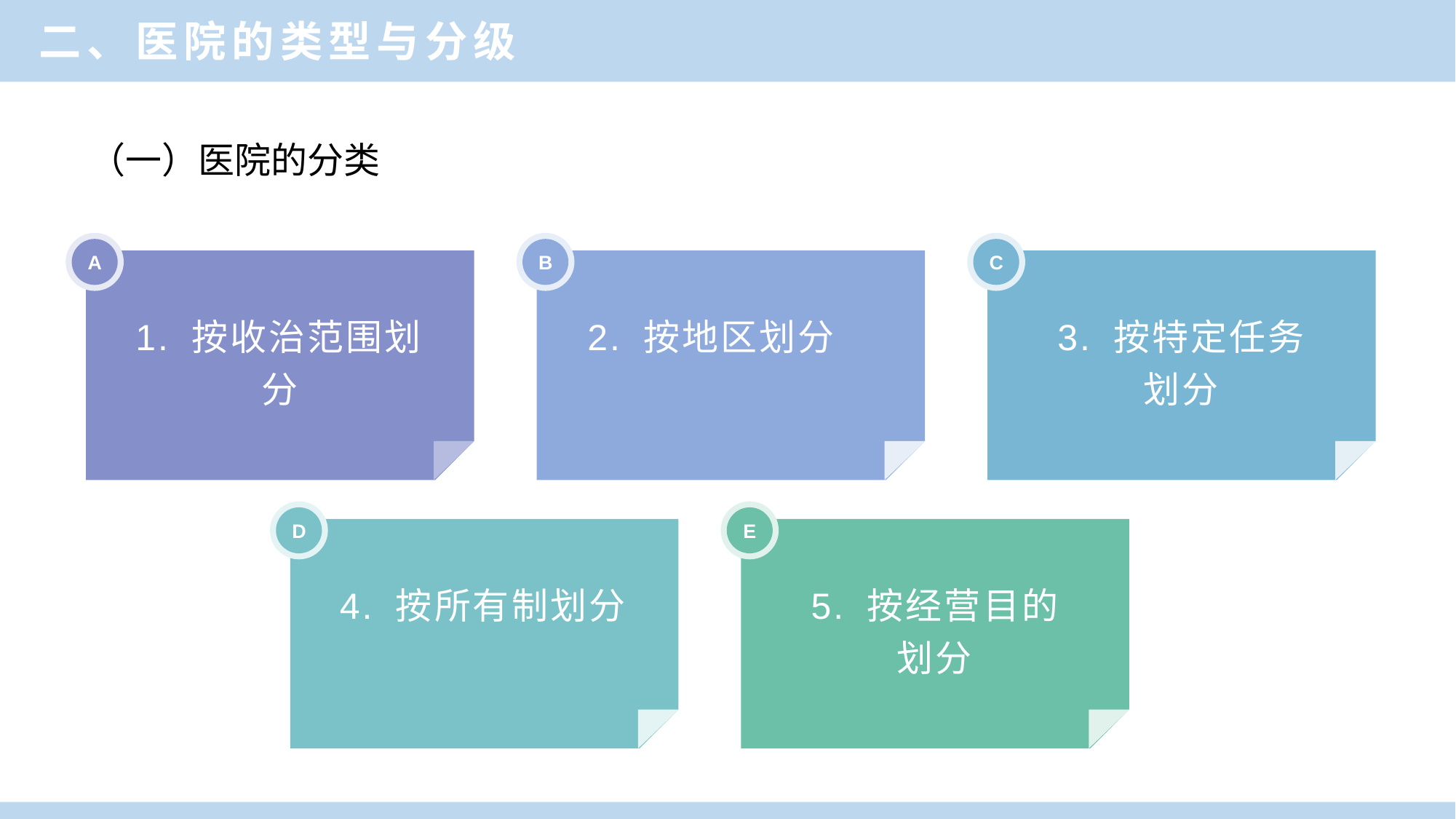

二、医院的类型与分级
（一）医院的分类

A
B
C

1. 按收治范围划分
2. 按地区划分
3. 按特定任务
划分

D
E

4. 按所有制划分
5. 按经营目的
划分